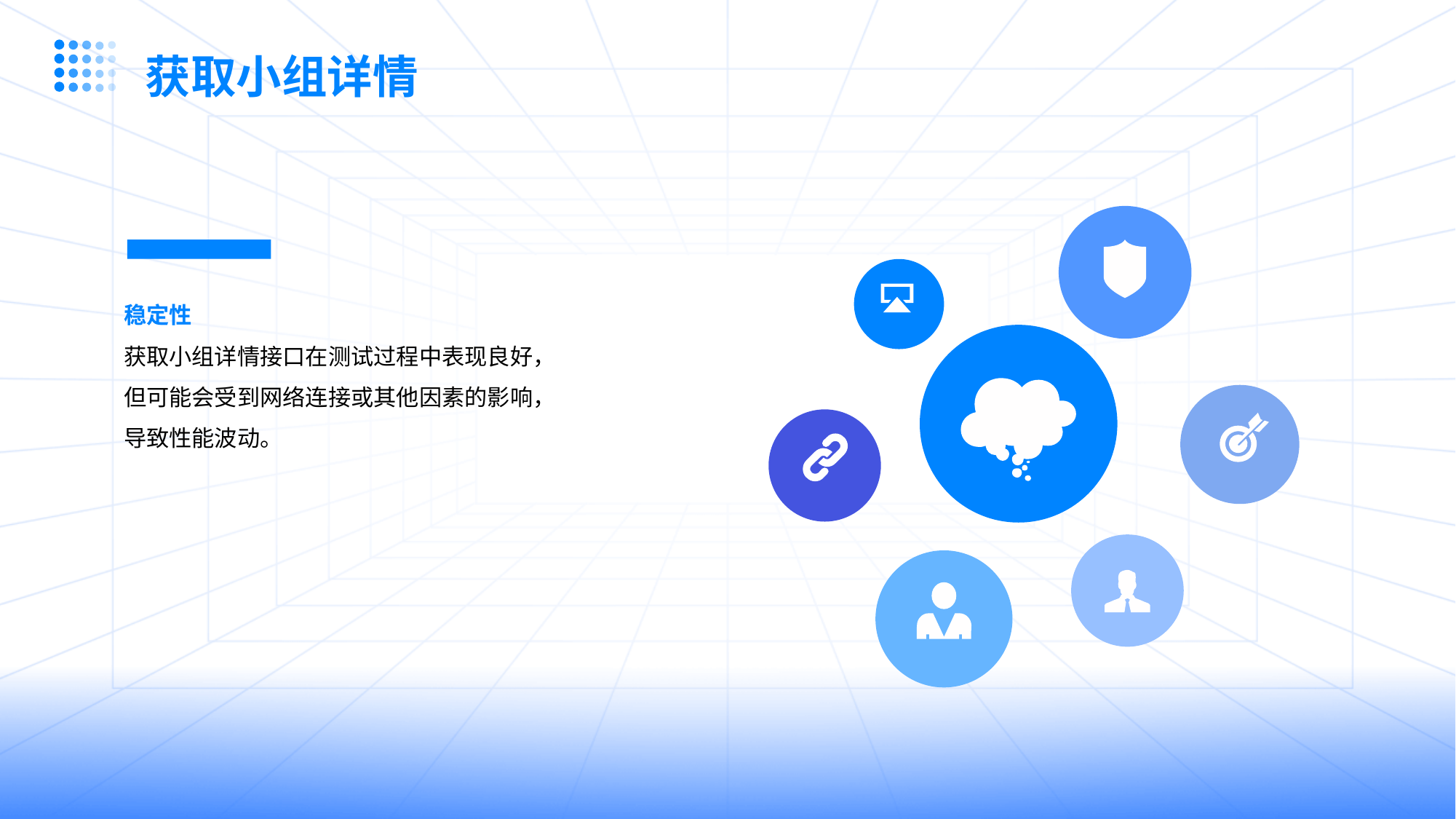

获取小组详情

稳定性
获取小组详情接口在测试过程中表现良好，但可能会受到网络连接或其他因素的影响，导致性能波动。